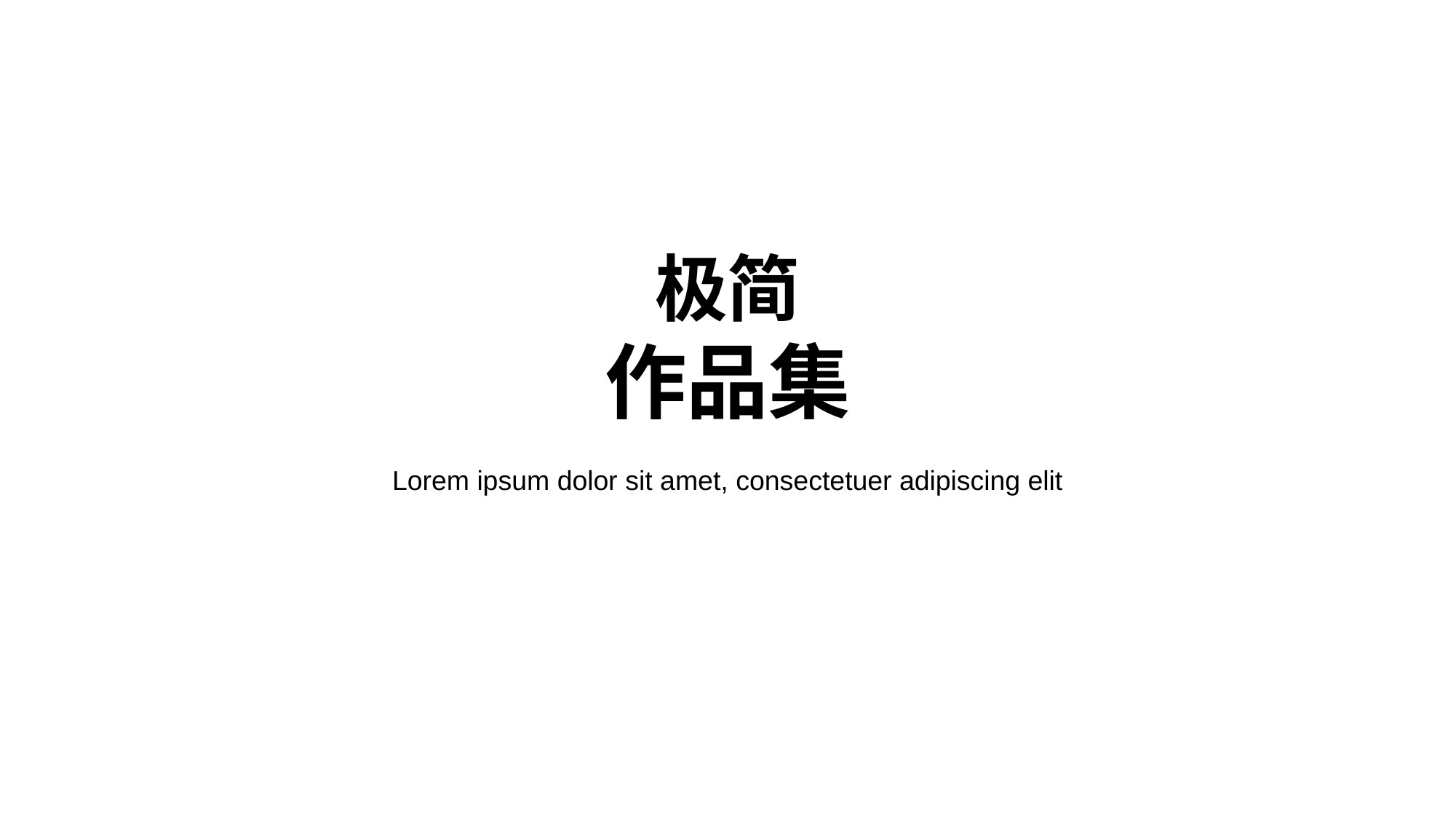

极简
作品集
Lorem ipsum dolor sit amet, consectetuer adipiscing elit